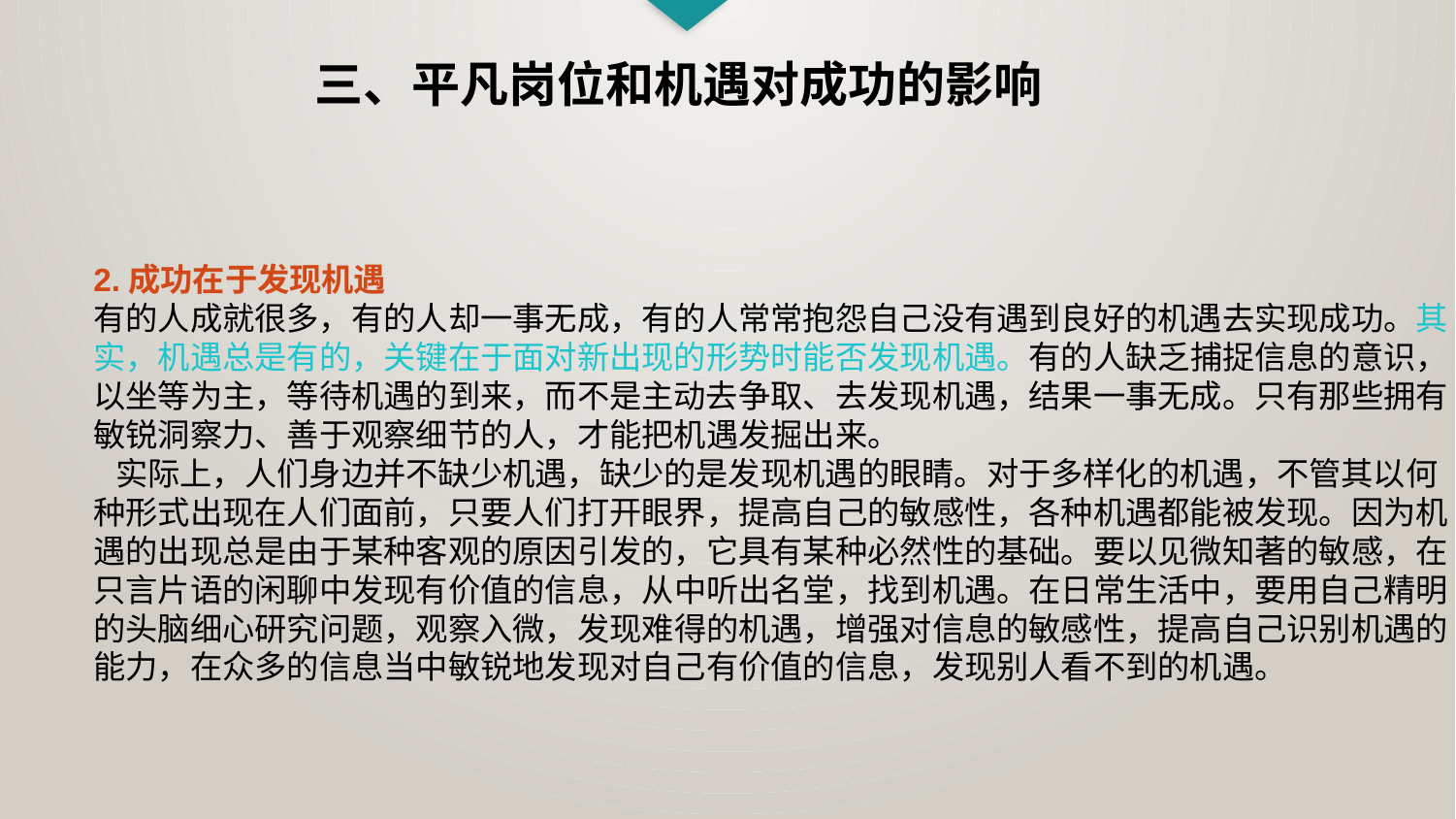

三、平凡岗位和机遇对成功的影响
2.成功在于发现机遇
有的人成就很多，有的人却一事无成，有的人常常抱怨自己没有遇到良好的机遇去实现成功。其实，机遇总是有的，关键在于面对新出现的形势时能否发现机遇。有的人缺乏捕捉信息的意识，以坐等为主，等待机遇的到来，而不是主动去争取、去发现机遇，结果一事无成。只有那些拥有敏锐洞察力、善于观察细节的人，才能把机遇发掘出来。
  实际上，人们身边并不缺少机遇，缺少的是发现机遇的眼睛。对于多样化的机遇，不管其以何种形式出现在人们面前，只要人们打开眼界，提高自己的敏感性，各种机遇都能被发现。因为机遇的出现总是由于某种客观的原因引发的，它具有某种必然性的基础。要以见微知著的敏感，在只言片语的闲聊中发现有价值的信息，从中听出名堂，找到机遇。在日常生活中，要用自己精明的头脑细心研究问题，观察入微，发现难得的机遇，增强对信息的敏感性，提高自己识别机遇的能力，在众多的信息当中敏锐地发现对自己有价值的信息，发现别人看不到的机遇。
79